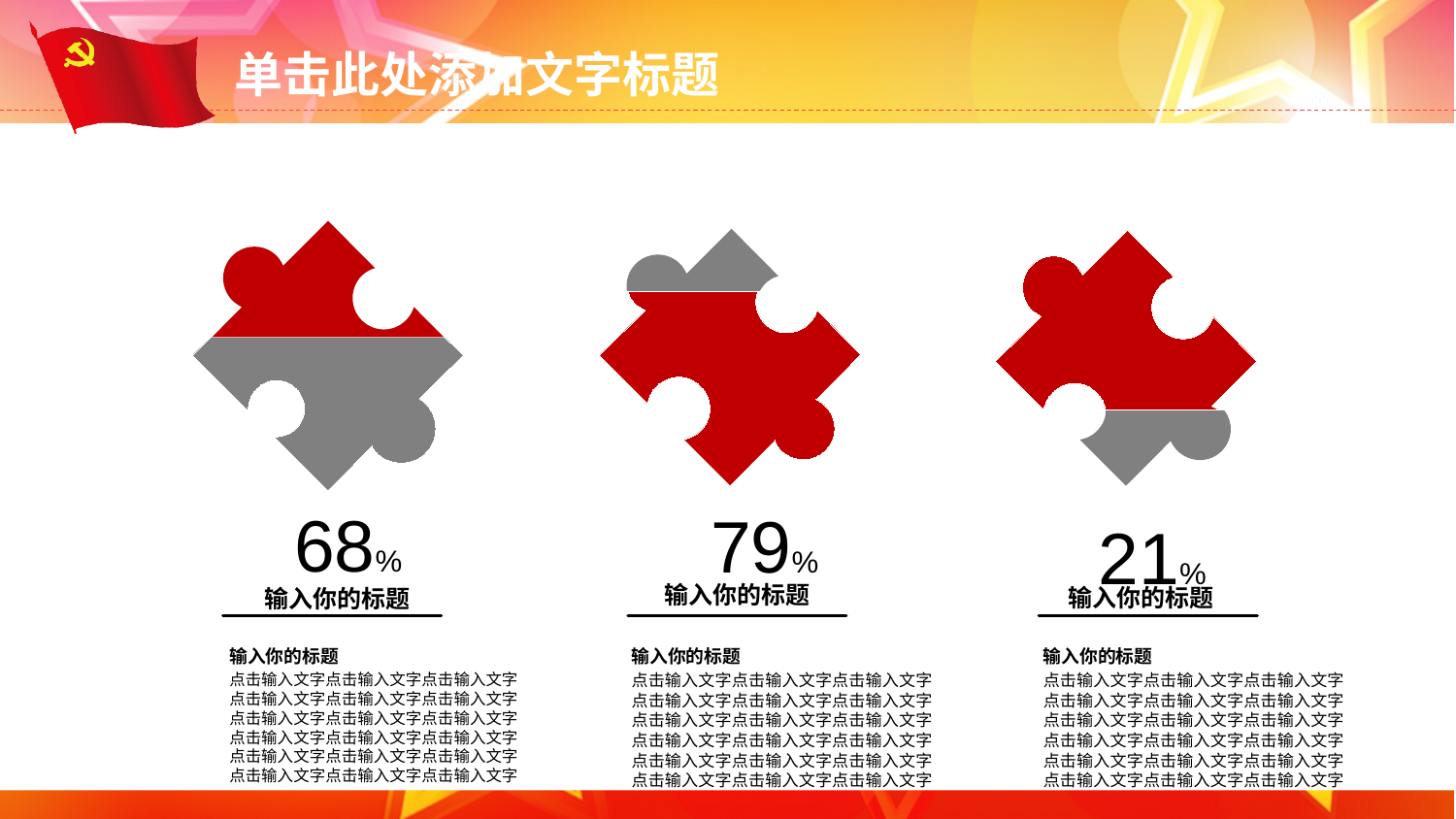

68%
79%
21%
输入你的标题
输入你的标题
输入你的标题
输入你的标题
点击输入文字点击输入文字点击输入文字点击输入文字点击输入文字点击输入文字点击输入文字点击输入文字点击输入文字点击输入文字点击输入文字点击输入文字点击输入文字点击输入文字点击输入文字点击输入文字点击输入文字点击输入文字
输入你的标题
点击输入文字点击输入文字点击输入文字点击输入文字点击输入文字点击输入文字点击输入文字点击输入文字点击输入文字点击输入文字点击输入文字点击输入文字点击输入文字点击输入文字点击输入文字点击输入文字点击输入文字点击输入文字
输入你的标题
点击输入文字点击输入文字点击输入文字点击输入文字点击输入文字点击输入文字点击输入文字点击输入文字点击输入文字点击输入文字点击输入文字点击输入文字点击输入文字点击输入文字点击输入文字点击输入文字点击输入文字点击输入文字